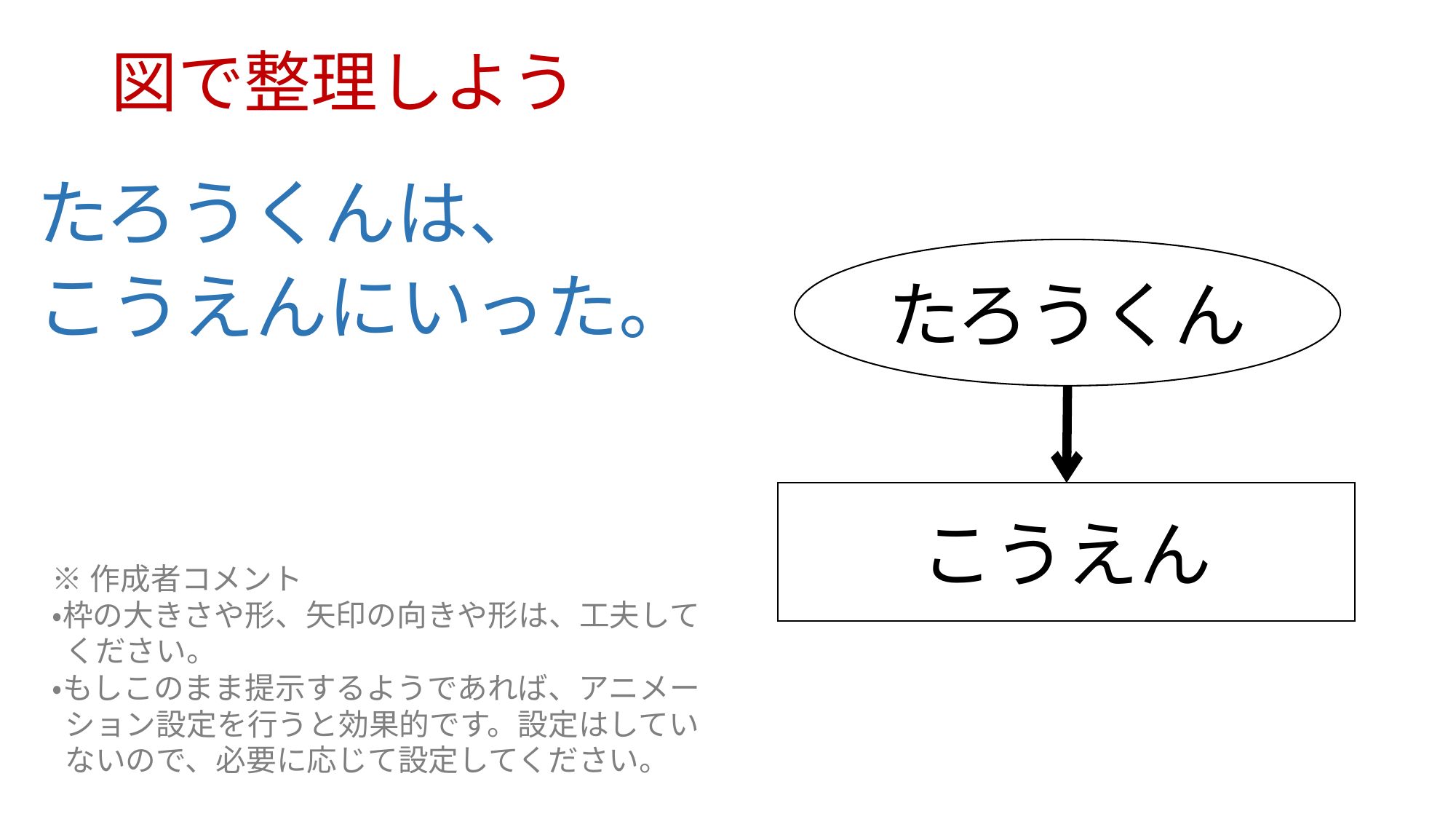

# 図で整理しよう
たろうくんは、
こうえんにいった。
たろうくん
こうえん
※作成者コメント
・枠の大きさや形、矢印の向きや形は、工夫してください。
・もしこのまま提示するようであれば、アニメーション設定を行うと効果的です。設定はしていないので、必要に応じて設定してください。